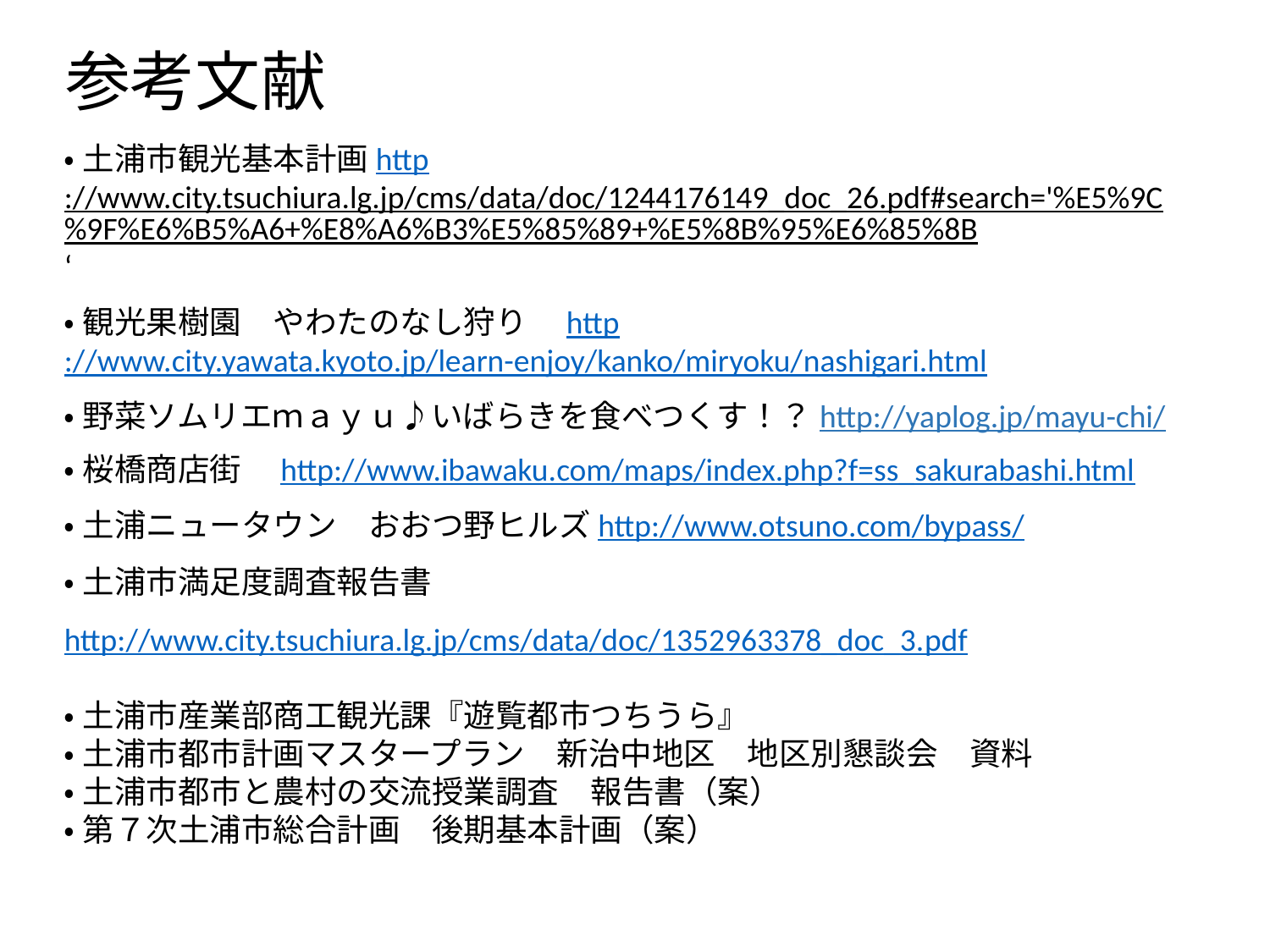

# 参考文献
•土浦市観光基本計画http://www.city.tsuchiura.lg.jp/cms/data/doc/1244176149_doc_26.pdf#search='%E5%9C%9F%E6%B5%A6+%E8%A6%B3%E5%85%89+%E5%8B%95%E6%85%8B‘
•観光果樹園　やわたのなし狩り　http://www.city.yawata.kyoto.jp/learn-enjoy/kanko/miryoku/nashigari.html
•野菜ソムリエｍａｙｕ♪いばらきを食べつくす！？http://yaplog.jp/mayu-chi/
•桜橋商店街　http://www.ibawaku.com/maps/index.php?f=ss_sakurabashi.html
•土浦ニュータウン　おおつ野ヒルズhttp://www.otsuno.com/bypass/
•土浦市満足度調査報告書　http://www.city.tsuchiura.lg.jp/cms/data/doc/1352963378_doc_3.pdf

•土浦市産業部商工観光課『遊覧都市つちうら』
•土浦市都市計画マスタープラン　新治中地区　地区別懇談会　資料
•土浦市都市と農村の交流授業調査　報告書（案）
•第７次土浦市総合計画　後期基本計画（案）